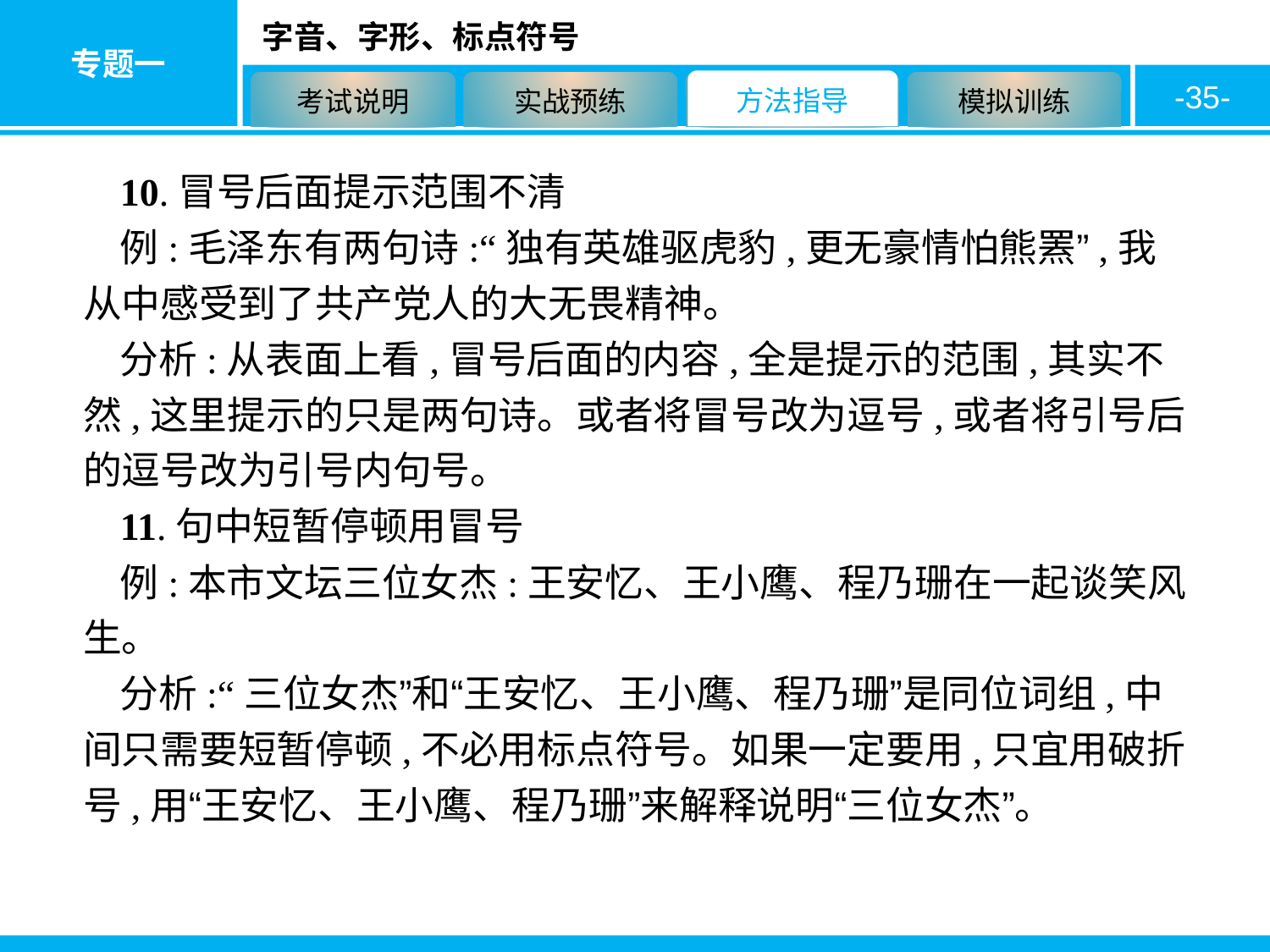

-35-
10.冒号后面提示范围不清
例:毛泽东有两句诗:“独有英雄驱虎豹,更无豪情怕熊罴”,我从中感受到了共产党人的大无畏精神。
分析:从表面上看,冒号后面的内容,全是提示的范围,其实不然,这里提示的只是两句诗。或者将冒号改为逗号,或者将引号后的逗号改为引号内句号。
11.句中短暂停顿用冒号
例:本市文坛三位女杰:王安忆、王小鹰、程乃珊在一起谈笑风生。
分析:“三位女杰”和“王安忆、王小鹰、程乃珊”是同位词组,中间只需要短暂停顿,不必用标点符号。如果一定要用,只宜用破折号,用“王安忆、王小鹰、程乃珊”来解释说明“三位女杰”。